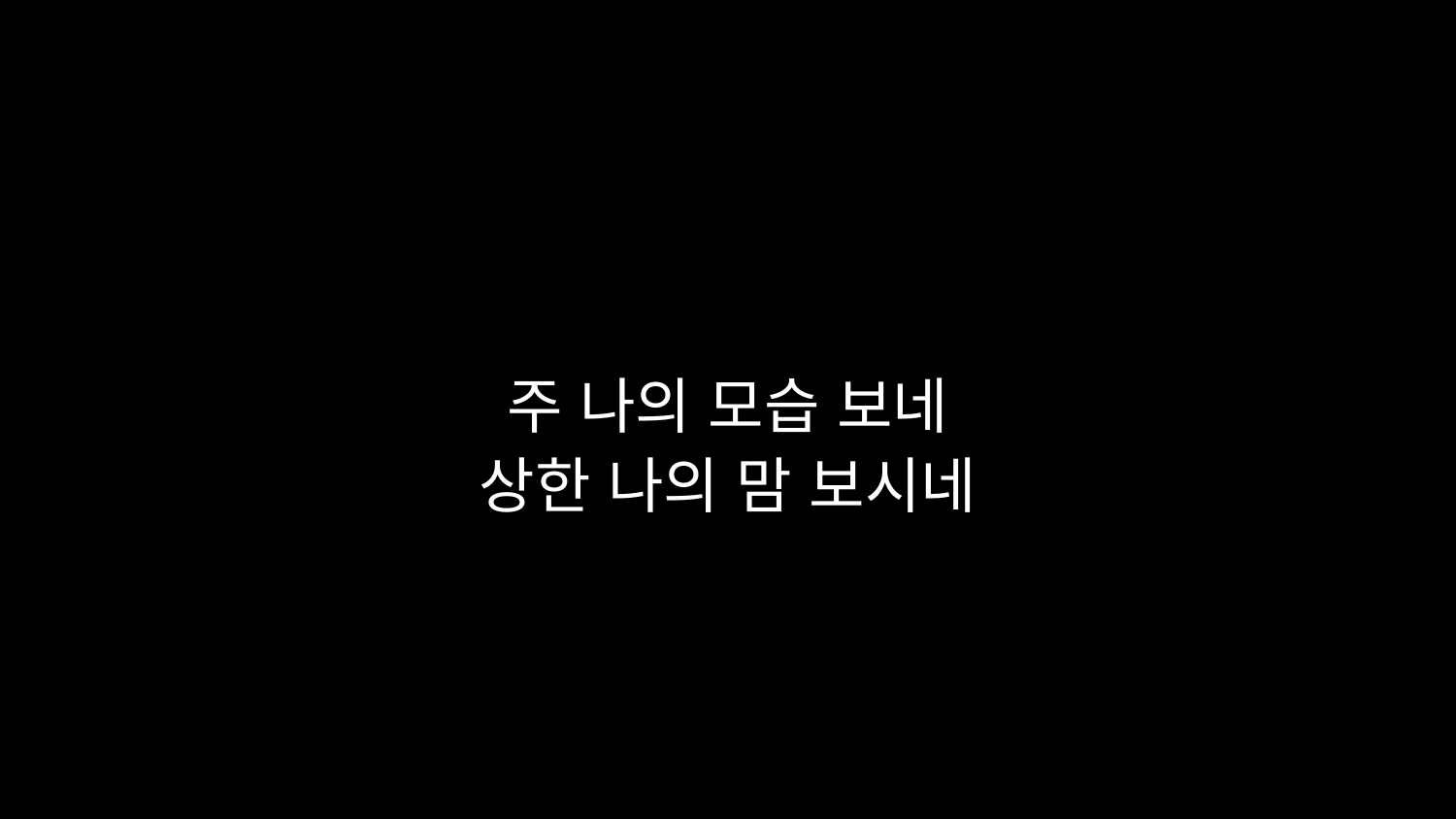

# 주 나의 모습 보네 상한 나의 맘 보시네